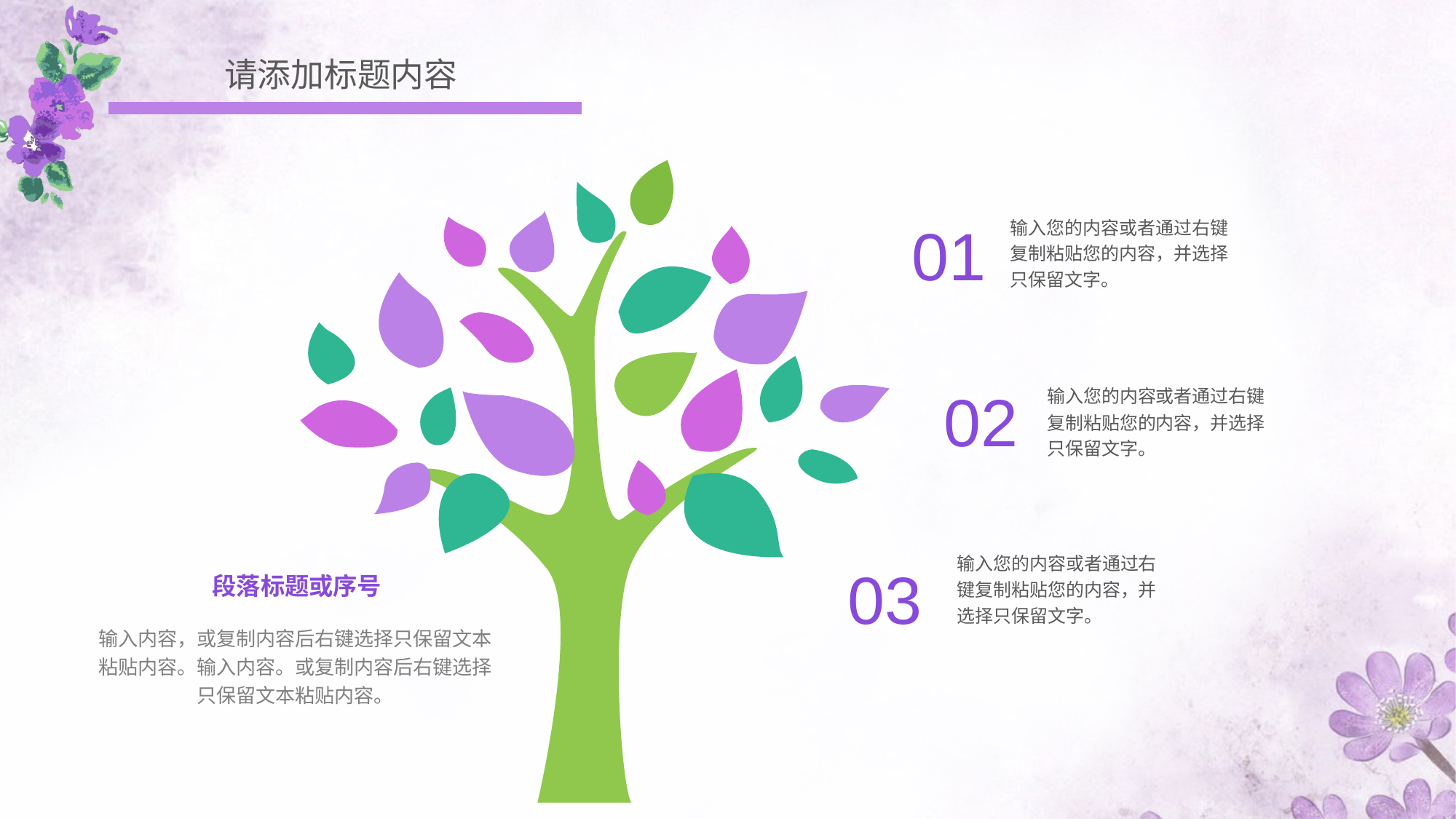

请添加标题内容

输入您的内容或者通过右键复制粘贴您的内容，并选择只保留文字。
01

输入您的内容或者通过右键复制粘贴您的内容，并选择只保留文字。
02
输入您的内容或者通过右键复制粘贴您的内容，并选择只保留文字。
段落标题或序号
输入内容，或复制内容后右键选择只保留文本粘贴内容。输入内容。或复制内容后右键选择只保留文本粘贴内容。

03